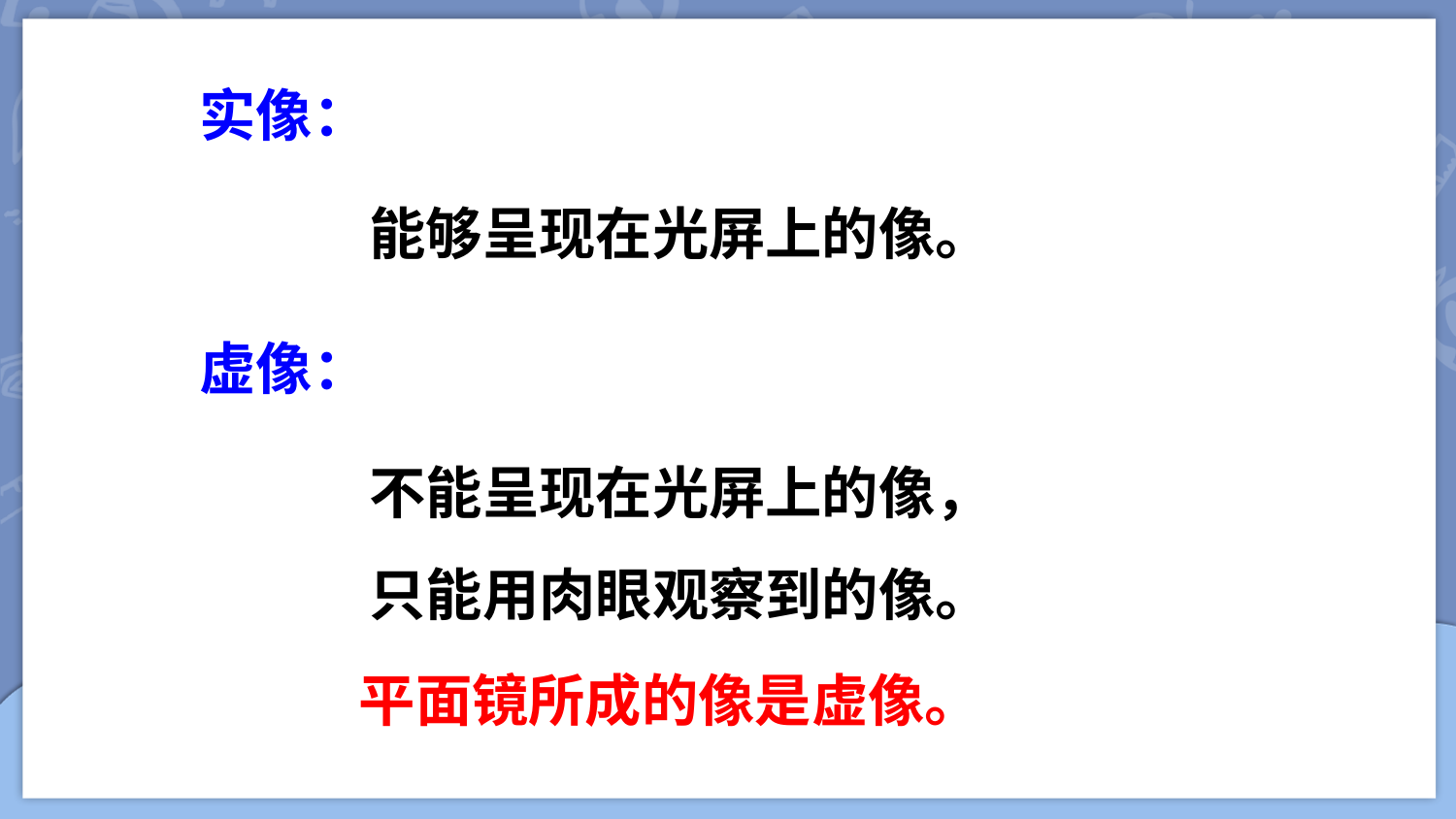

实像：
能够呈现在光屏上的像。
虚像：
不能呈现在光屏上的像，
只能用肉眼观察到的像。
平面镜所成的像是虚像。